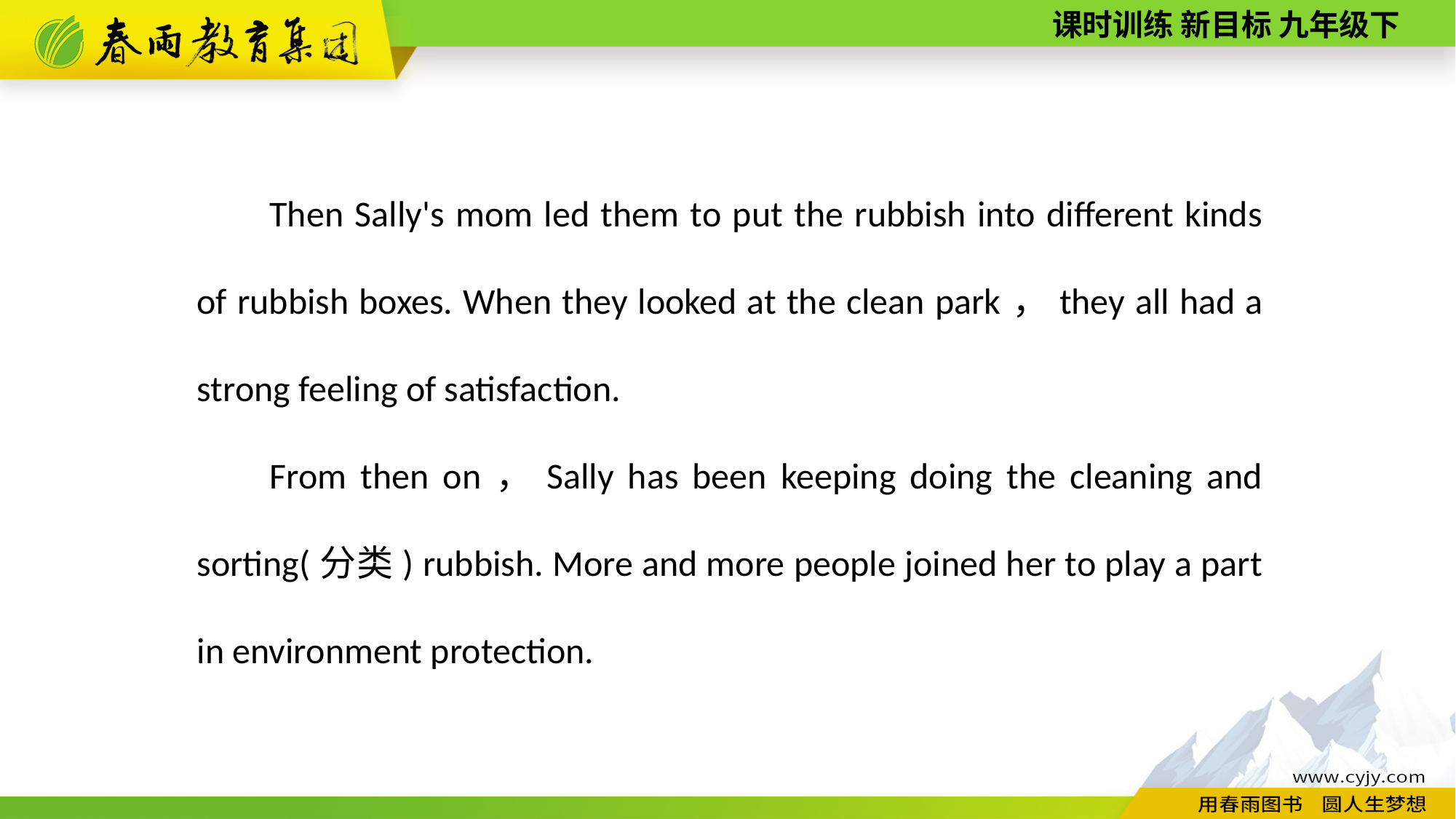

Then Sally's mom led them to put the rubbish into different kinds of rubbish boxes. When they looked at the clean park，they all had a strong feeling of satisfaction.
From then on，Sally has been keeping doing the cleaning and sorting(分类) rubbish. More and more people joined her to play a part in environment protection.